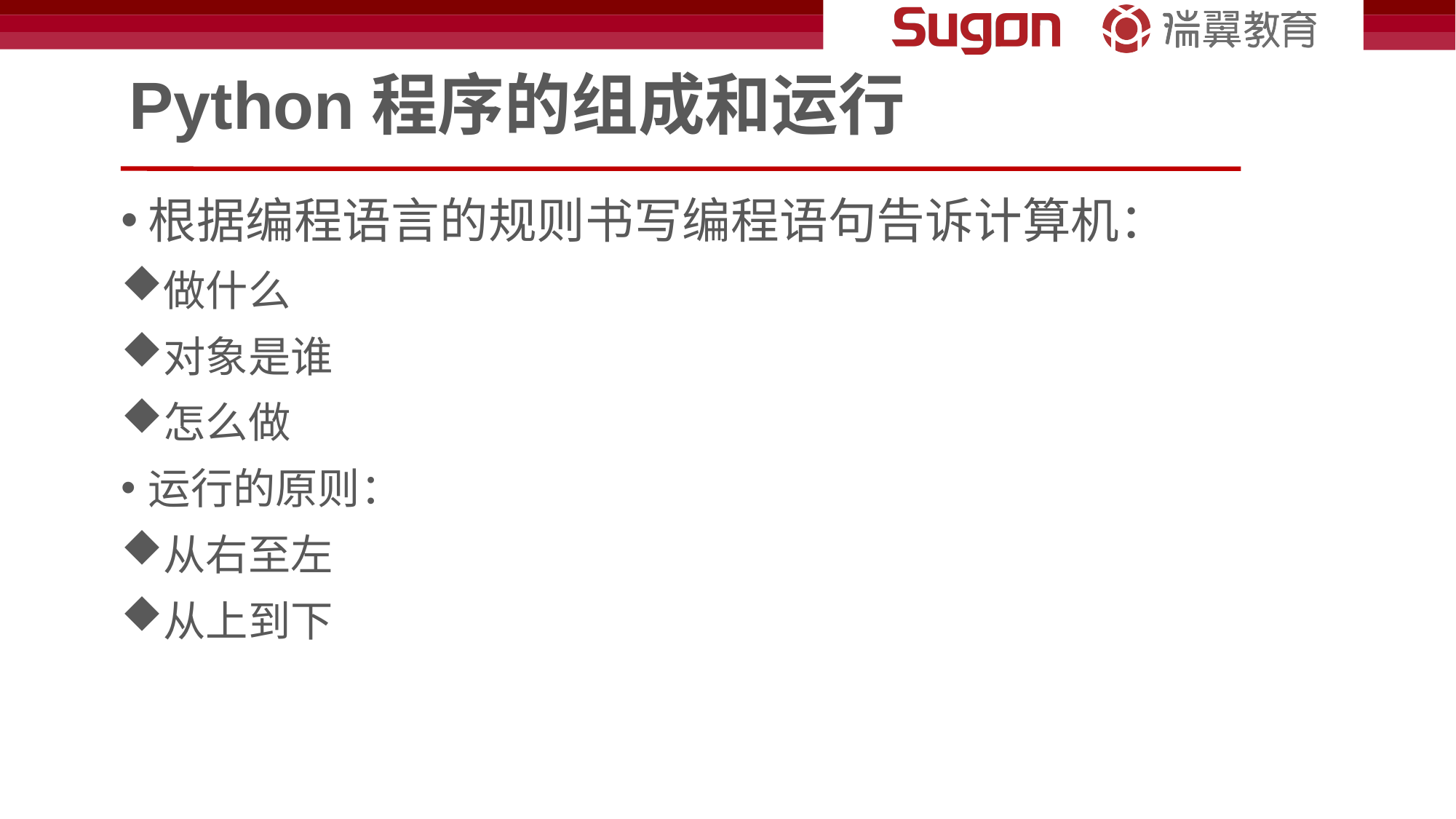

# Python程序的组成和运行
根据编程语言的规则书写编程语句告诉计算机：
做什么
对象是谁
怎么做
运行的原则：
从右至左
从上到下